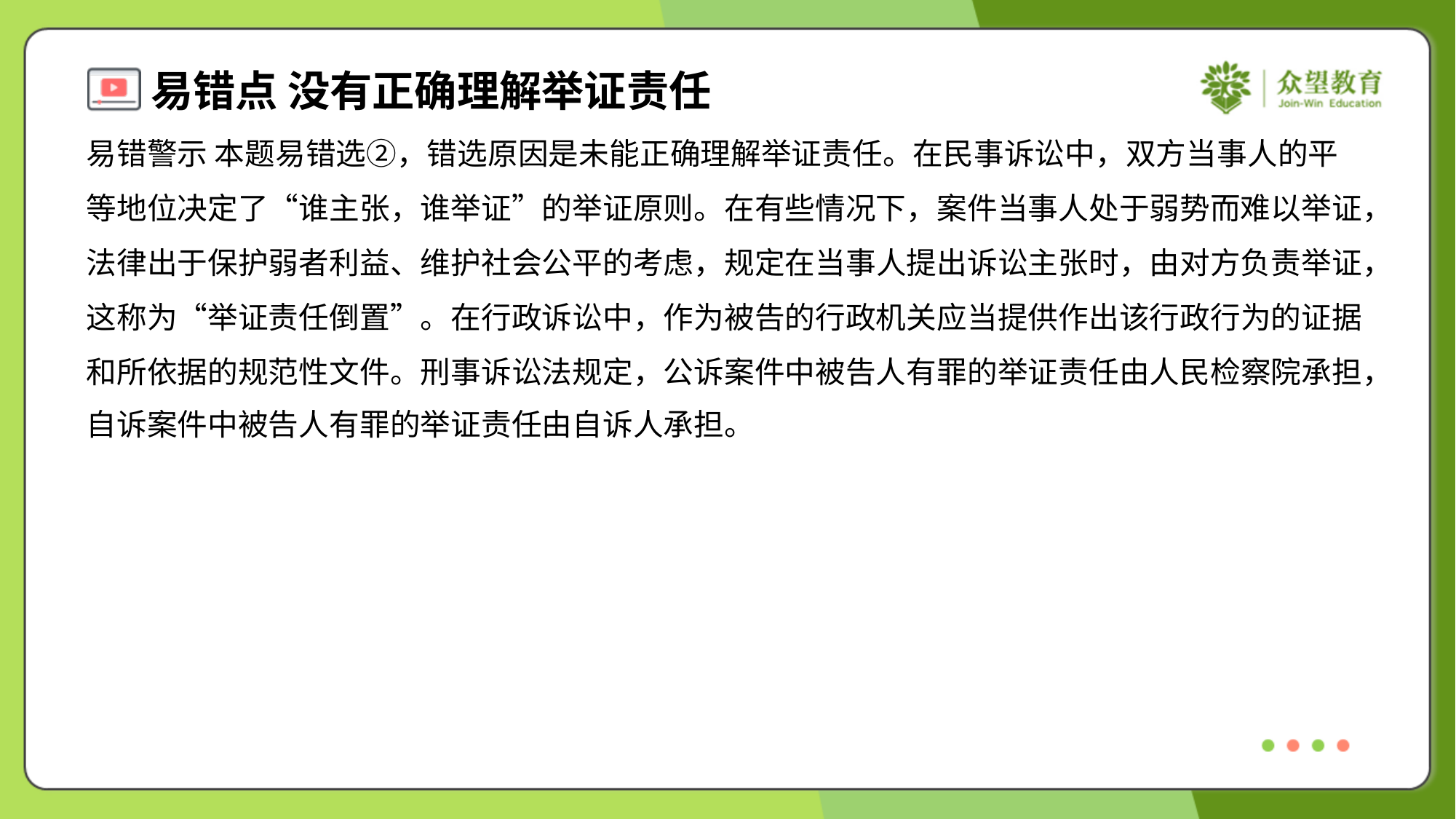

易错警示 本题易错选②，错选原因是未能正确理解举证责任。在民事诉讼中，双方当事人的平
等地位决定了“谁主张，谁举证”的举证原则。在有些情况下，案件当事人处于弱势而难以举证，
法律出于保护弱者利益、维护社会公平的考虑，规定在当事人提出诉讼主张时，由对方负责举证，
这称为“举证责任倒置”。在行政诉讼中，作为被告的行政机关应当提供作出该行政行为的证据
和所依据的规范性文件。刑事诉讼法规定，公诉案件中被告人有罪的举证责任由人民检察院承担，
自诉案件中被告人有罪的举证责任由自诉人承担。